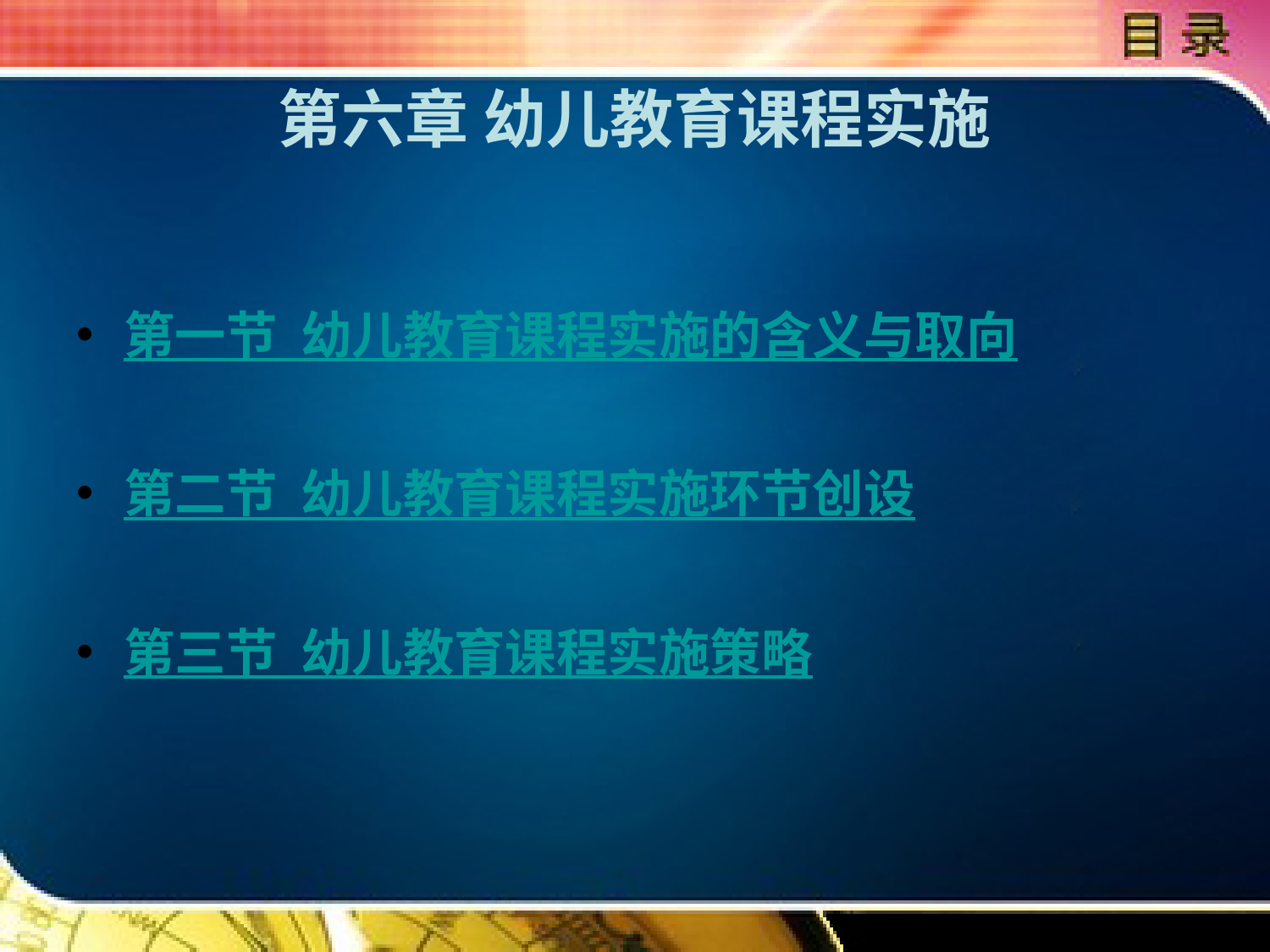

# 第六章 幼儿教育课程实施
第一节  幼儿教育课程实施的含义与取向
第二节  幼儿教育课程实施环节创设
第三节  幼儿教育课程实施策略